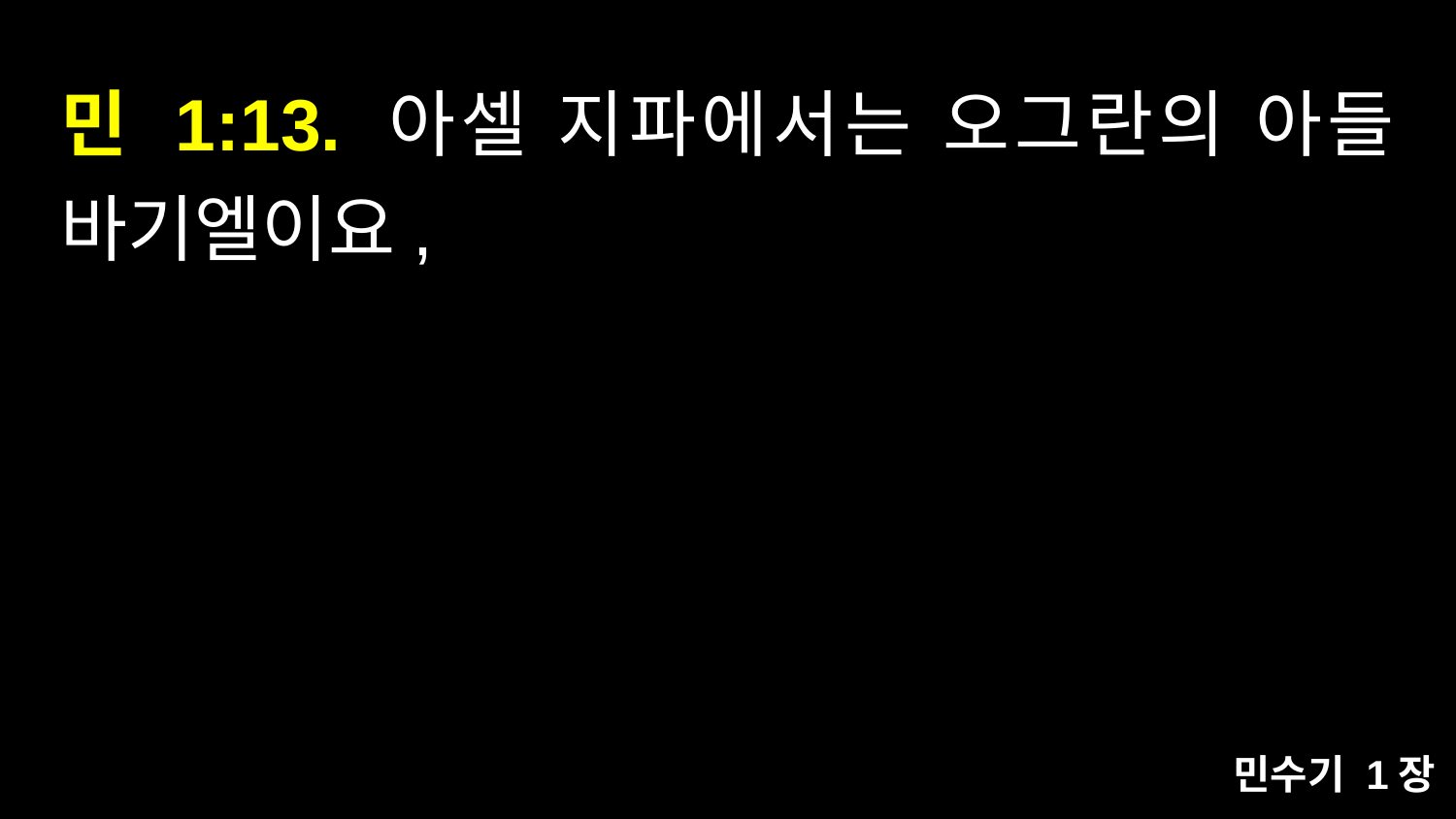

# 민 1:13. 아셀 지파에서는 오그란의 아들 바기엘이요,
민수기 1장